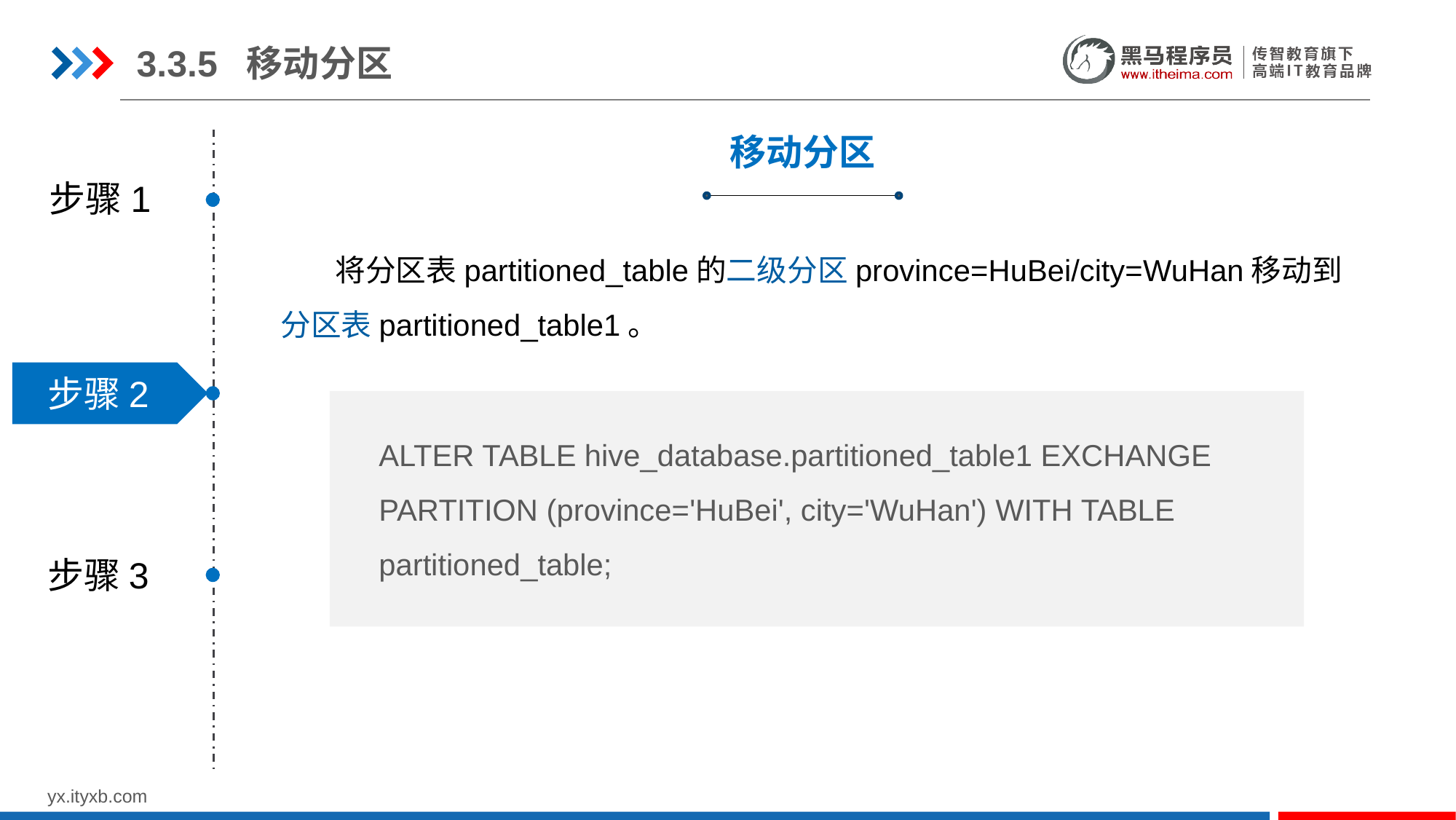

3.3.5  移动分区
移动分区
步骤1

将分区表partitioned_table的二级分区province=HuBei/city=WuHan移动到分区表partitioned_table1。

步骤2

ALTER TABLE hive_database.partitioned_table1 EXCHANGE
PARTITION (province='HuBei', city='WuHan') WITH TABLE partitioned_table;
步骤3